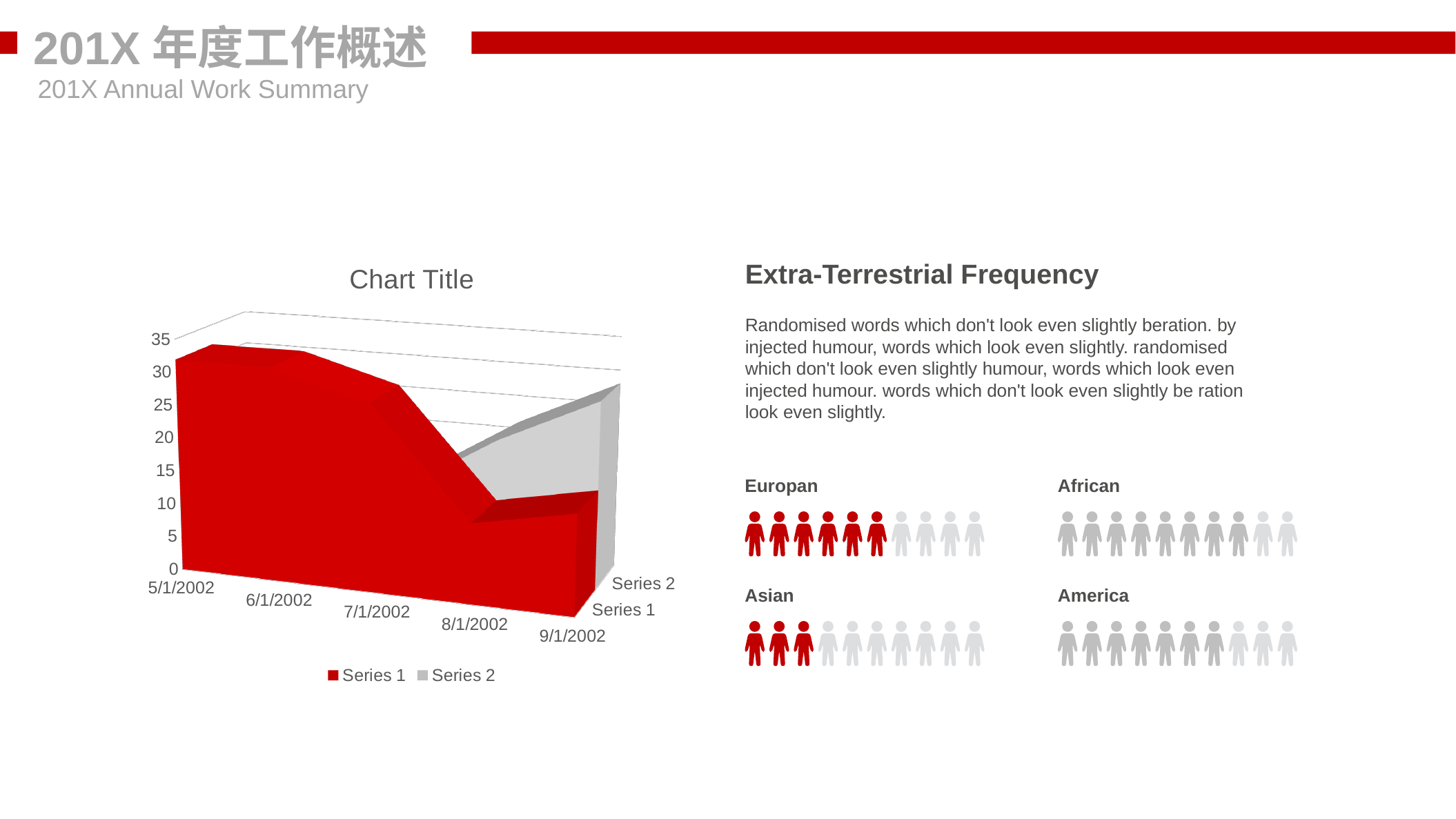

201X年度工作概述

201X Annual Work Summary

[unsupported chart]

Extra-Terrestrial Frequency
Randomised words which don't look even slightly beration. by injected humour, words which look even slightly. randomised which don't look even slightly humour, words which look even injected humour. words which don't look even slightly be ration look even slightly.
Europan
African

Asian
America